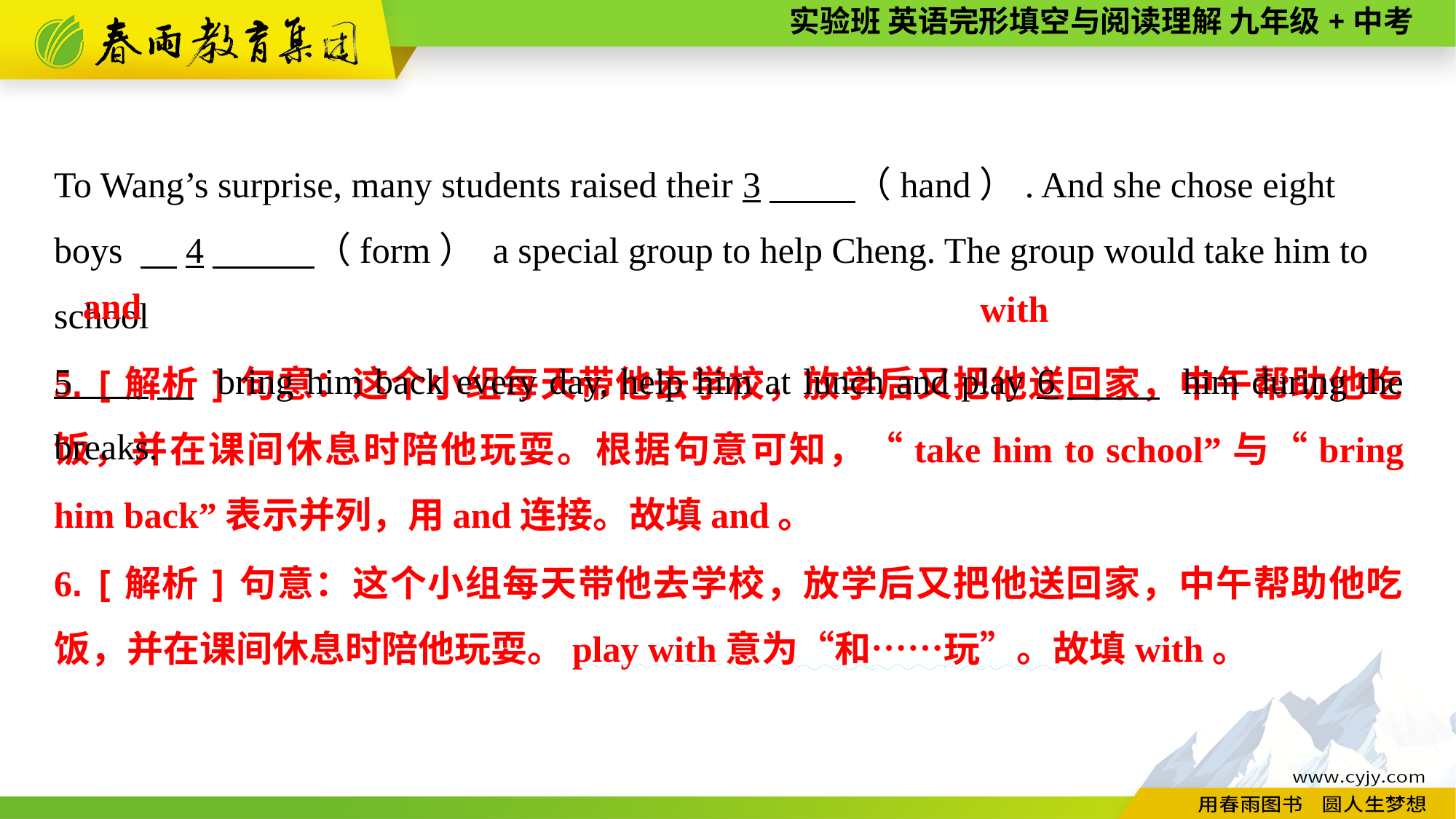

To Wang’s surprise, many students raised their 3　      （hand）. And she chose eight boys 　4　        （form） a special group to help Cheng. The group would take him to school
5      　 bring him back every day, help him at lunch and play 6　      him during the breaks.
and
with
5. [解析]句意：这个小组每天带他去学校，放学后又把他送回家，中午帮助他吃饭，并在课间休息时陪他玩耍。根据句意可知，“take him to school”与“bring him back”表示并列，用and连接。故填and。
6. [解析]句意：这个小组每天带他去学校，放学后又把他送回家，中午帮助他吃饭，并在课间休息时陪他玩耍。play with意为“和……玩”。故填with。